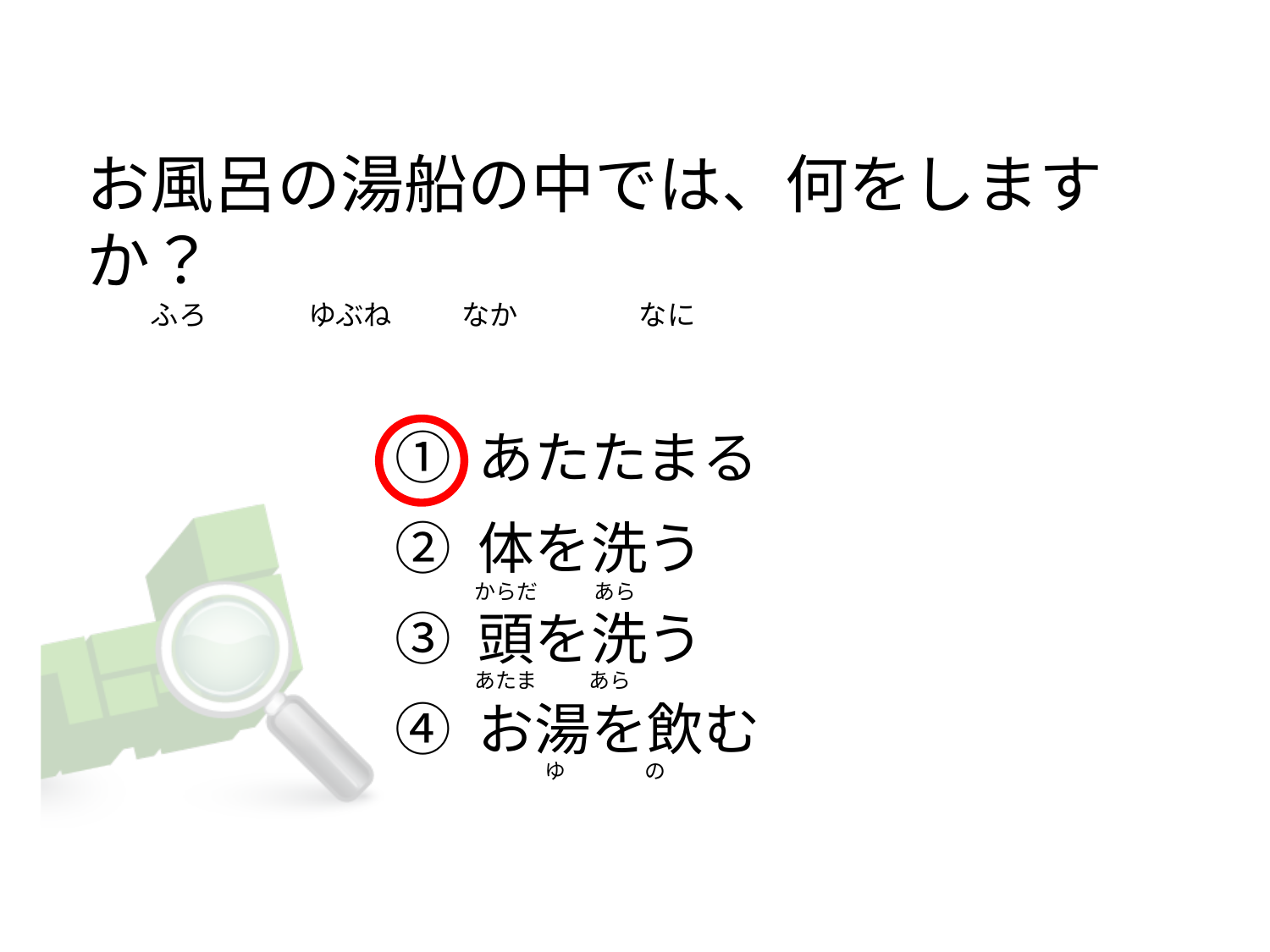

# お風呂の湯船の中では、何をしますか？           ふろ                ゆぶね           なか                   なに
① あたたまる
② 体を洗う
③ 頭を洗う
④ お湯を飲む

からだ            あら
あたま           あら
              ゆ                 の